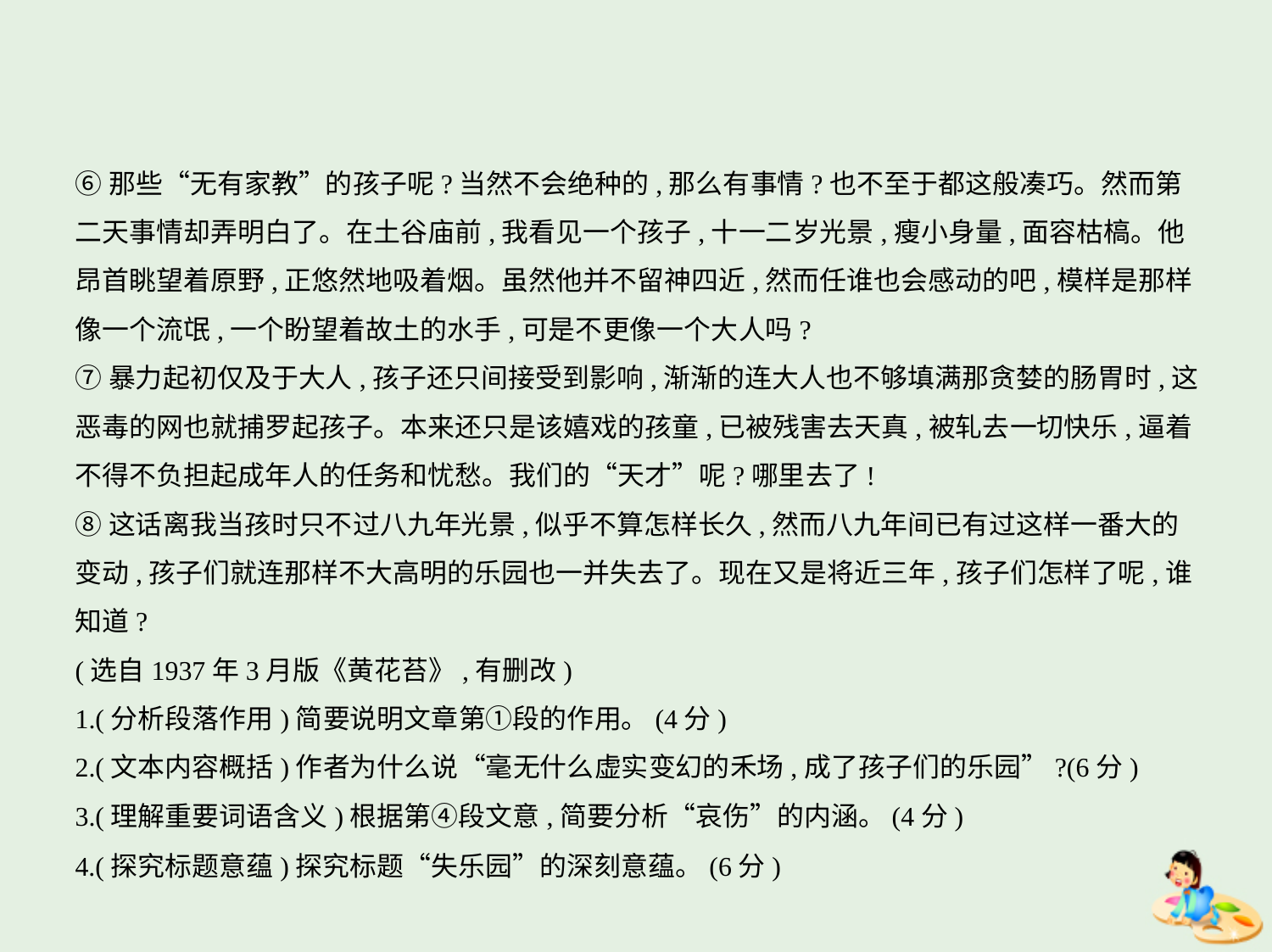

⑥那些“无有家教”的孩子呢?当然不会绝种的,那么有事情?也不至于都这般凑巧。然而第
二天事情却弄明白了。在土谷庙前,我看见一个孩子,十一二岁光景,瘦小身量,面容枯槁。他
昂首眺望着原野,正悠然地吸着烟。虽然他并不留神四近,然而任谁也会感动的吧,模样是那样
像一个流氓,一个盼望着故土的水手,可是不更像一个大人吗?
⑦暴力起初仅及于大人,孩子还只间接受到影响,渐渐的连大人也不够填满那贪婪的肠胃时,这
恶毒的网也就捕罗起孩子。本来还只是该嬉戏的孩童,已被残害去天真,被轧去一切快乐,逼着
不得不负担起成年人的任务和忧愁。我们的“天才”呢?哪里去了!
⑧这话离我当孩时只不过八九年光景,似乎不算怎样长久,然而八九年间已有过这样一番大的
变动,孩子们就连那样不大高明的乐园也一并失去了。现在又是将近三年,孩子们怎样了呢,谁
知道?
(选自1937年3月版《黄花苔》,有删改)
1.(分析段落作用)简要说明文章第①段的作用。(4分)
2.(文本内容概括)作者为什么说“毫无什么虚实变幻的禾场,成了孩子们的乐园”?(6分)
3.(理解重要词语含义)根据第④段文意,简要分析“哀伤”的内涵。(4分)
4.(探究标题意蕴)探究标题“失乐园”的深刻意蕴。(6分)